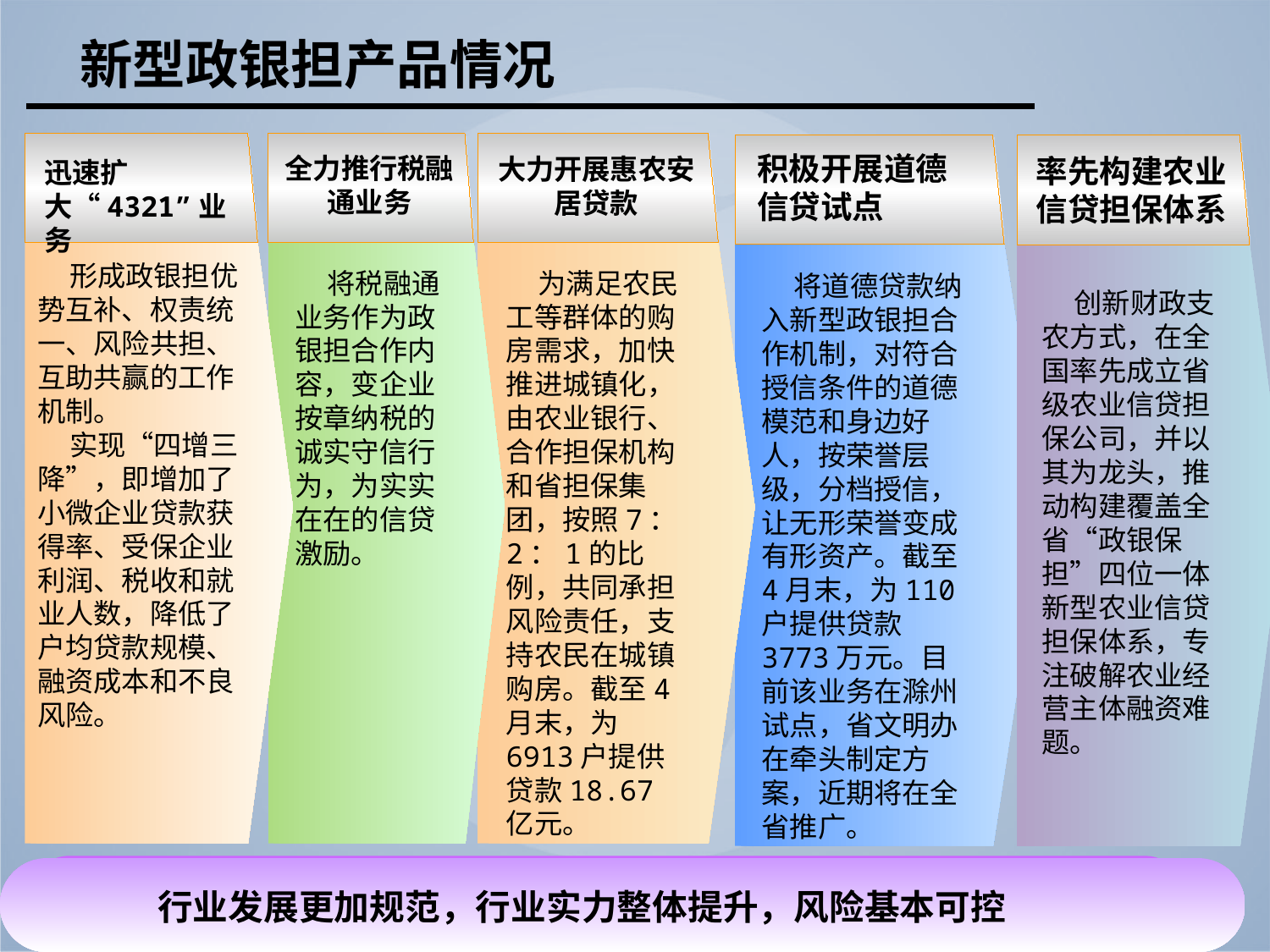

新型政银担产品情况

全力推行税融通业务

    将税融通业务作为政银担合作内容，变企业按章纳税的诚实守信行为，为实实在在的信贷激励。

大力开展惠农安居贷款

    为满足农民工等群体的购房需求，加快推进城镇化，由农业银行、合作担保机构和省担保集团，按照7：2：1的比例，共同承担风险责任，支持农民在城镇购房。截至4月末，为6913户提供贷款18.67亿元。

积极开展道德信贷试点

    将道德贷款纳入新型政银担合作机制，对符合授信条件的道德模范和身边好人，按荣誉层级，分档授信，让无形荣誉变成有形资产。截至4月末，为110户提供贷款3773万元。目前该业务在滁州试点，省文明办在牵头制定方案，近期将在全省推广。

率先构建农业信贷担保体系

    创新财政支农方式，在全国率先成立省级农业信贷担保公司，并以其为龙头，推动构建覆盖全省“政银保担”四位一体新型农业信贷担保体系，专注破解农业经营主体融资难题。
迅速扩大“4321”业务

    形成政银担优势互补、权责统一、风险共担、互助共赢的工作机制。
    实现“四增三降”，即增加了小微企业贷款获得率、受保企业利润、税收和就业人数，降低了户均贷款规模、融资成本和不良风险。

行业发展更加规范，行业实力整体提升，风险基本可控